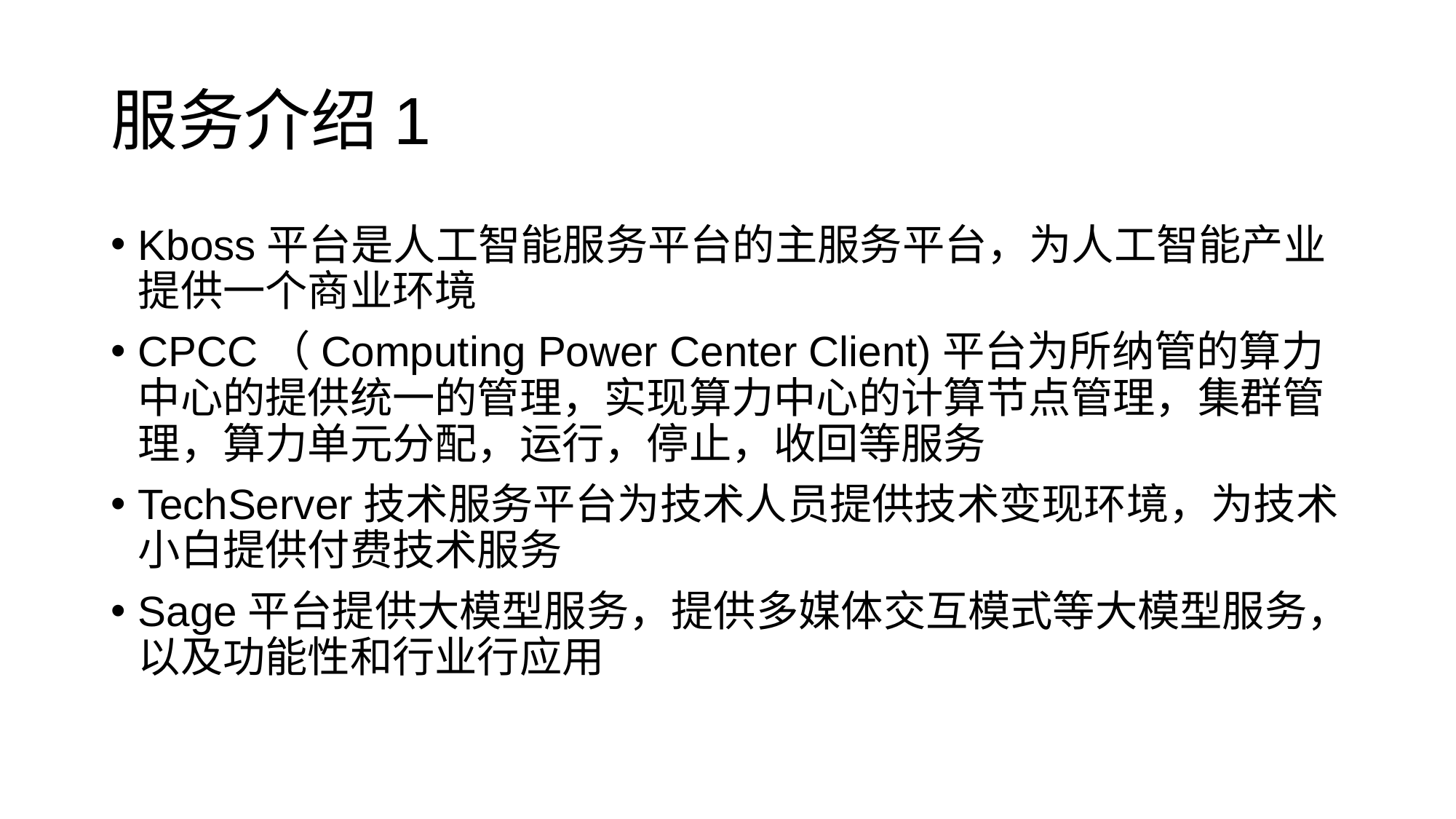

# 服务介绍1
Kboss平台是人工智能服务平台的主服务平台，为人工智能产业提供一个商业环境
CPCC（Computing Power Center Client)平台为所纳管的算力中心的提供统一的管理，实现算力中心的计算节点管理，集群管理，算力单元分配，运行，停止，收回等服务
TechServer技术服务平台为技术人员提供技术变现环境，为技术小白提供付费技术服务
Sage平台提供大模型服务，提供多媒体交互模式等大模型服务，以及功能性和行业行应用